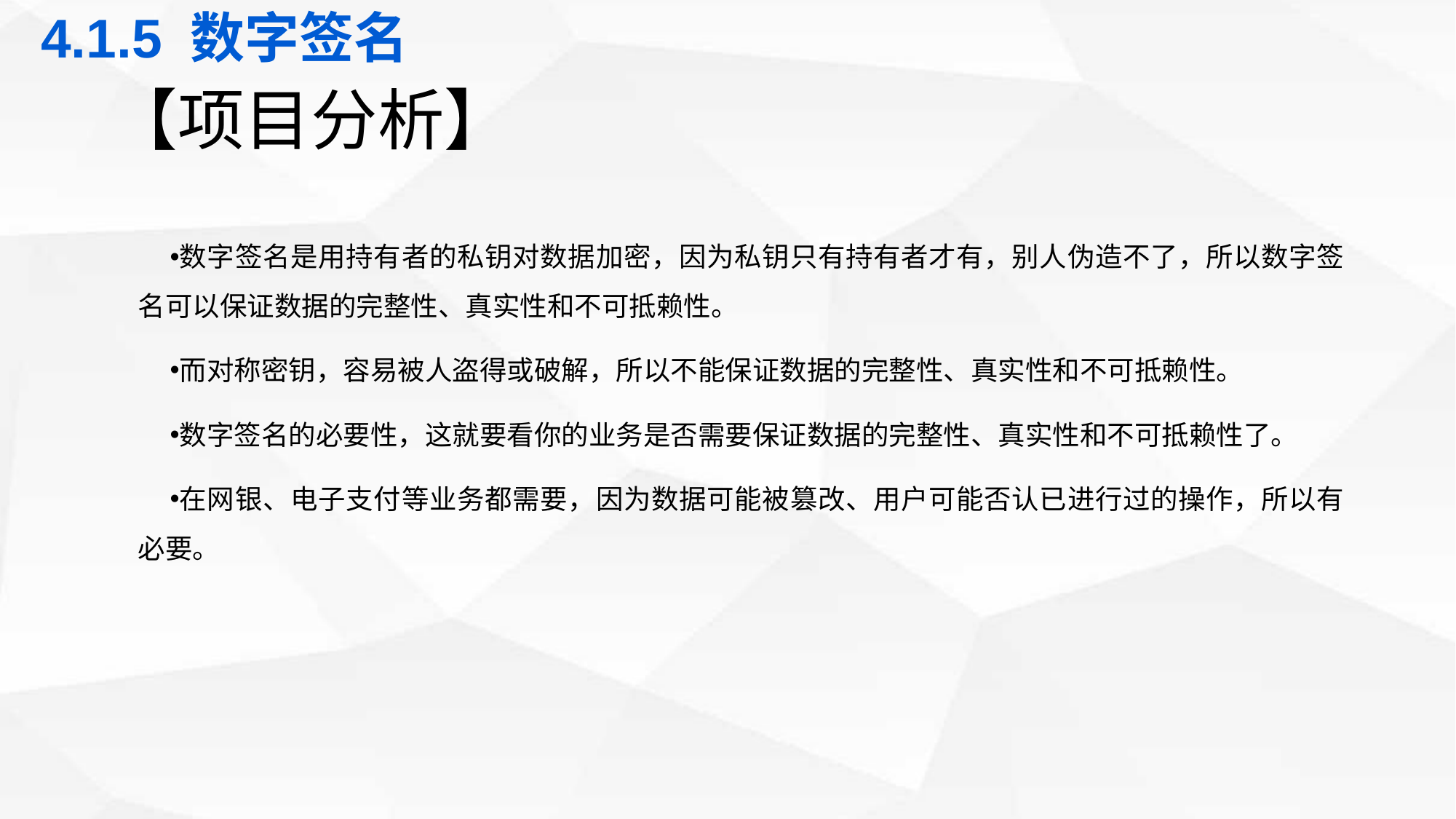

4.1.5 数字签名
# 【项目分析】
数字签名是用持有者的私钥对数据加密，因为私钥只有持有者才有，别人伪造不了，所以数字签名可以保证数据的完整性、真实性和不可抵赖性。
而对称密钥，容易被人盗得或破解，所以不能保证数据的完整性、真实性和不可抵赖性。
数字签名的必要性，这就要看你的业务是否需要保证数据的完整性、真实性和不可抵赖性了。
在网银、电子支付等业务都需要，因为数据可能被篡改、用户可能否认已进行过的操作，所以有必要。